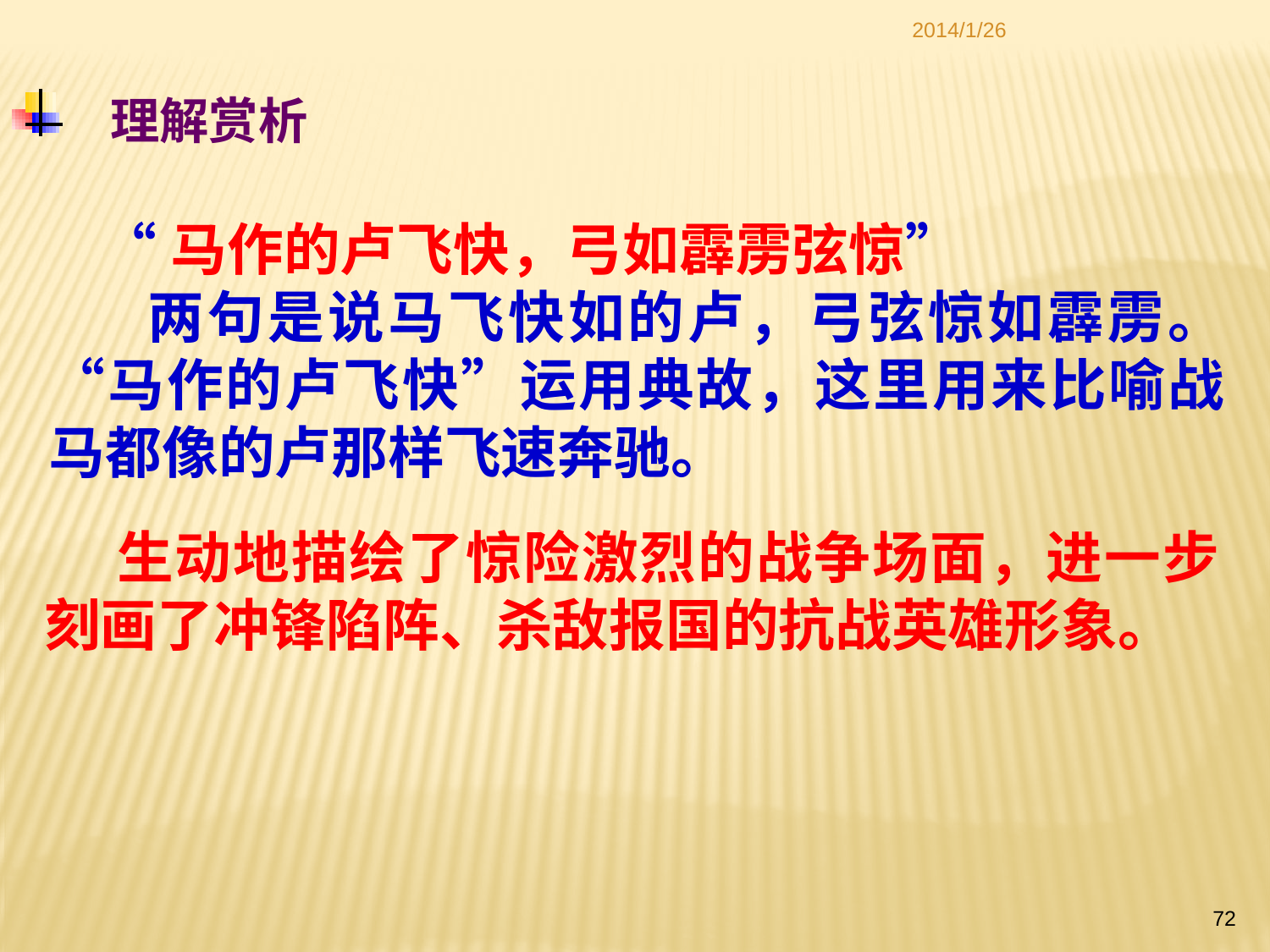

2014/1/26
  理解赏析
    “马作的卢飞快，弓如霹雳弦惊”
     两句是说马飞快如的卢，弓弦惊如霹雳。“马作的卢飞快”运用典故，这里用来比喻战马都像的卢那样飞速奔驰。
    生动地描绘了惊险激烈的战争场面，进一步刻画了冲锋陷阵、杀敌报国的抗战英雄形象。
72